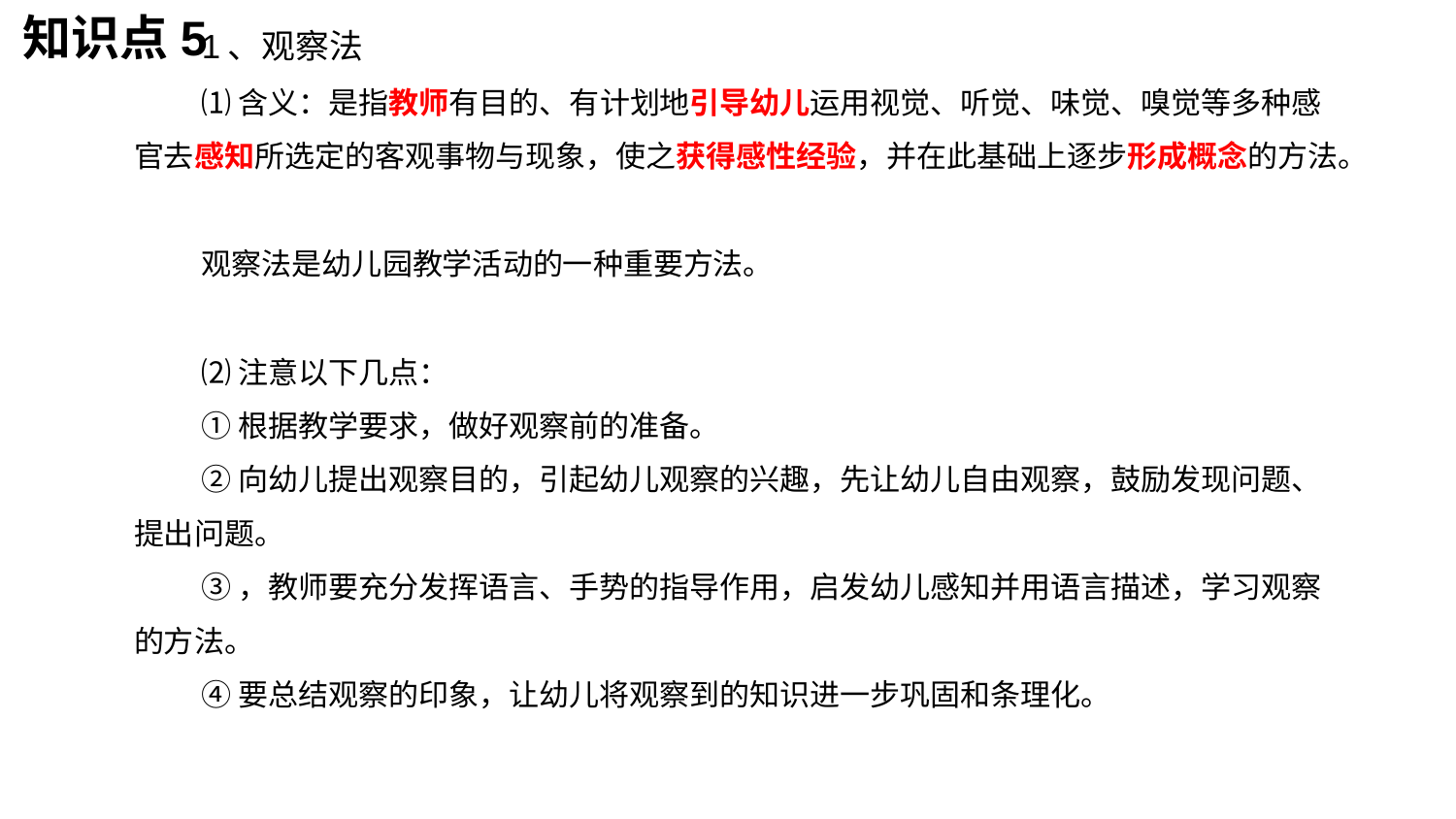

知识点5
1、观察法
⑴含义：是指教师有目的、有计划地引导幼儿运用视觉、听觉、味觉、嗅觉等多种感官去感知所选定的客观事物与现象，使之获得感性经验，并在此基础上逐步形成概念的方法。

观察法是幼儿园教学活动的一种重要方法。

⑵注意以下几点：
①根据教学要求，做好观察前的准备。
②向幼儿提出观察目的，引起幼儿观察的兴趣，先让幼儿自由观察，鼓励发现问题、提出问题。
③，教师要充分发挥语言、手势的指导作用，启发幼儿感知并用语言描述，学习观察的方法。
④要总结观察的印象，让幼儿将观察到的知识进一步巩固和条理化。